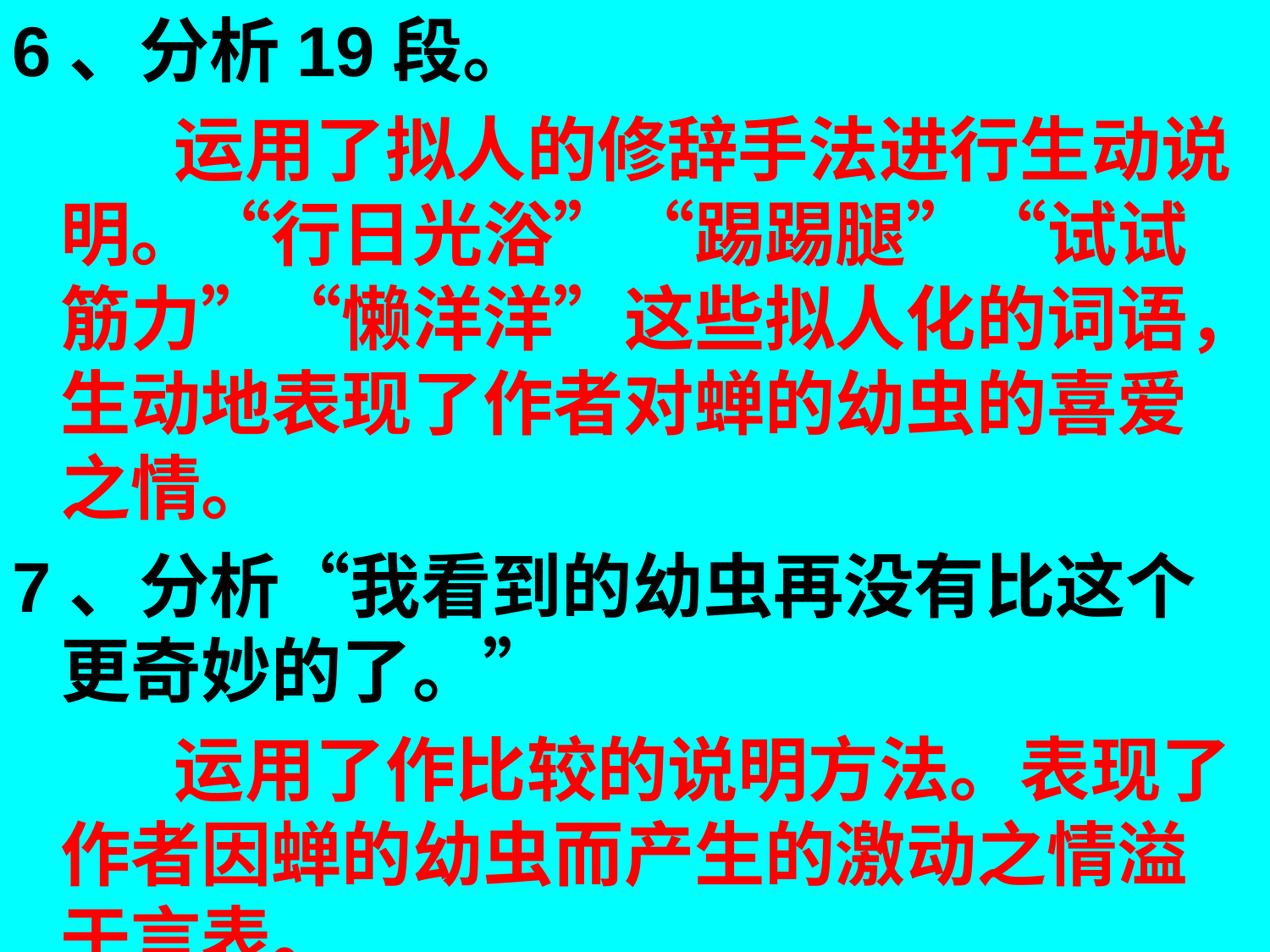

6、分析19段。
         运用了拟人的修辞手法进行生动说明。“行日光浴”“踢踢腿”“试试筋力”“懒洋洋”这些拟人化的词语，生动地表现了作者对蝉的幼虫的喜爱之情。
7、分析“我看到的幼虫再没有比这个更奇妙的了。”
         运用了作比较的说明方法。表现了作者因蝉的幼虫而产生的激动之情溢于言表。
#